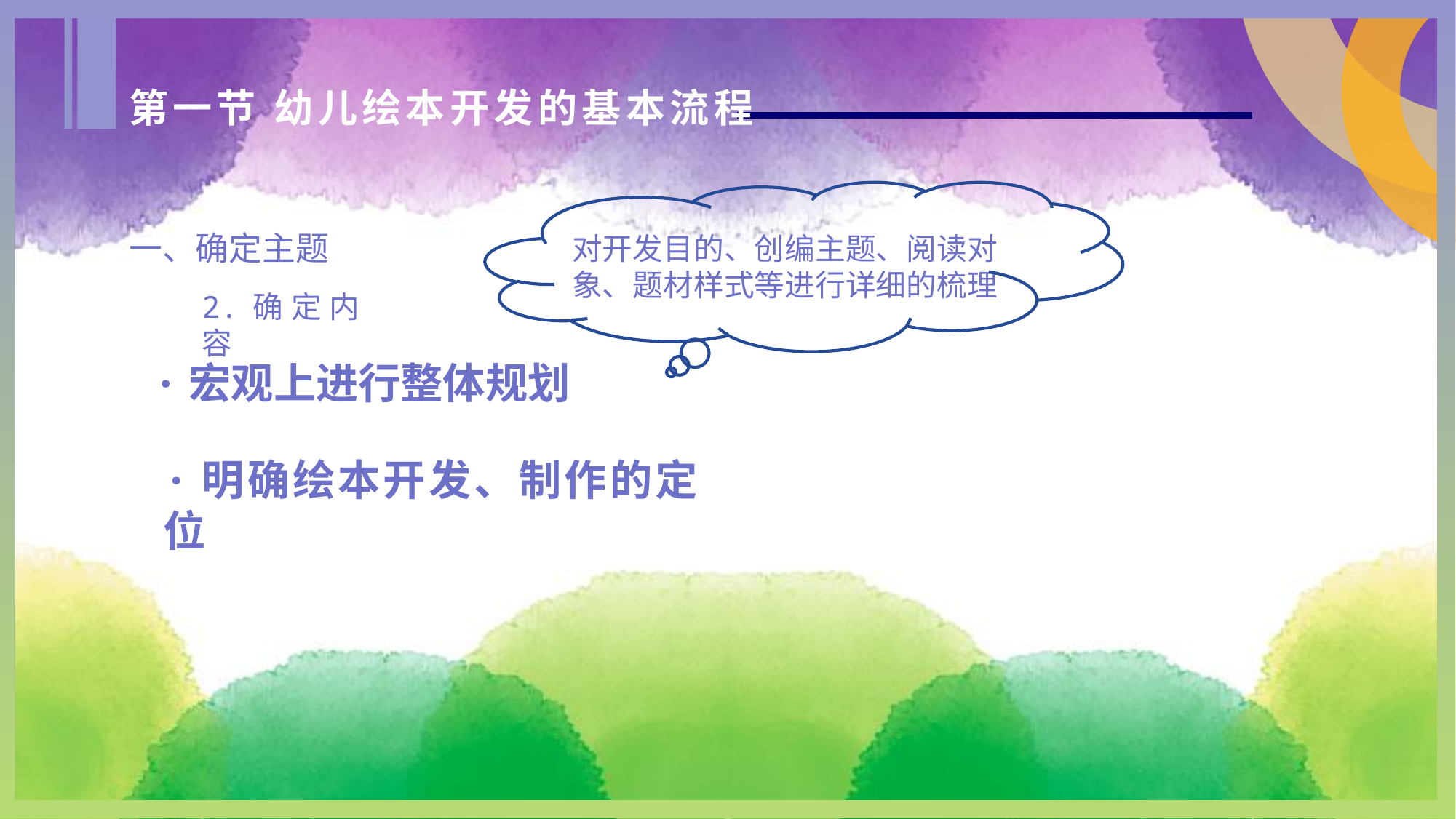

第一节 幼儿绘本开发的基本流程

对开发目的、创编主题、阅读对象、题材样式等进行详细的梳理
一、确定主题

2.确定内容

·宏观上进行整体规划

·明确绘本开发、制作的定位